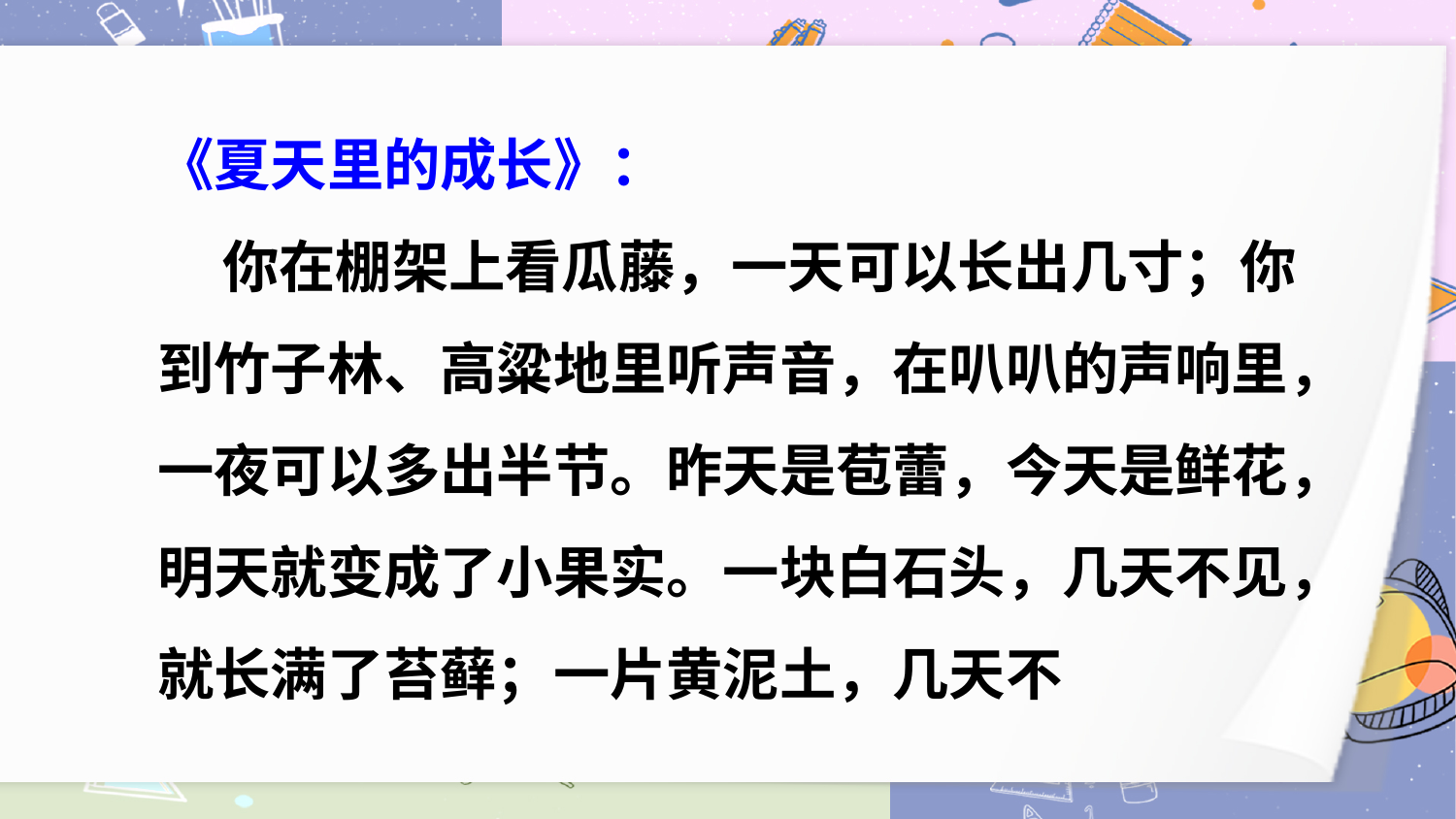

《夏天里的成长》：
    你在棚架上看瓜藤，一天可以长出几寸；你到竹子林、高粱地里听声音，在叭叭的声响里，一夜可以多出半节。昨天是苞蕾，今天是鲜花，明天就变成了小果实。一块白石头，几天不见，就长满了苔藓；一片黄泥土，几天不